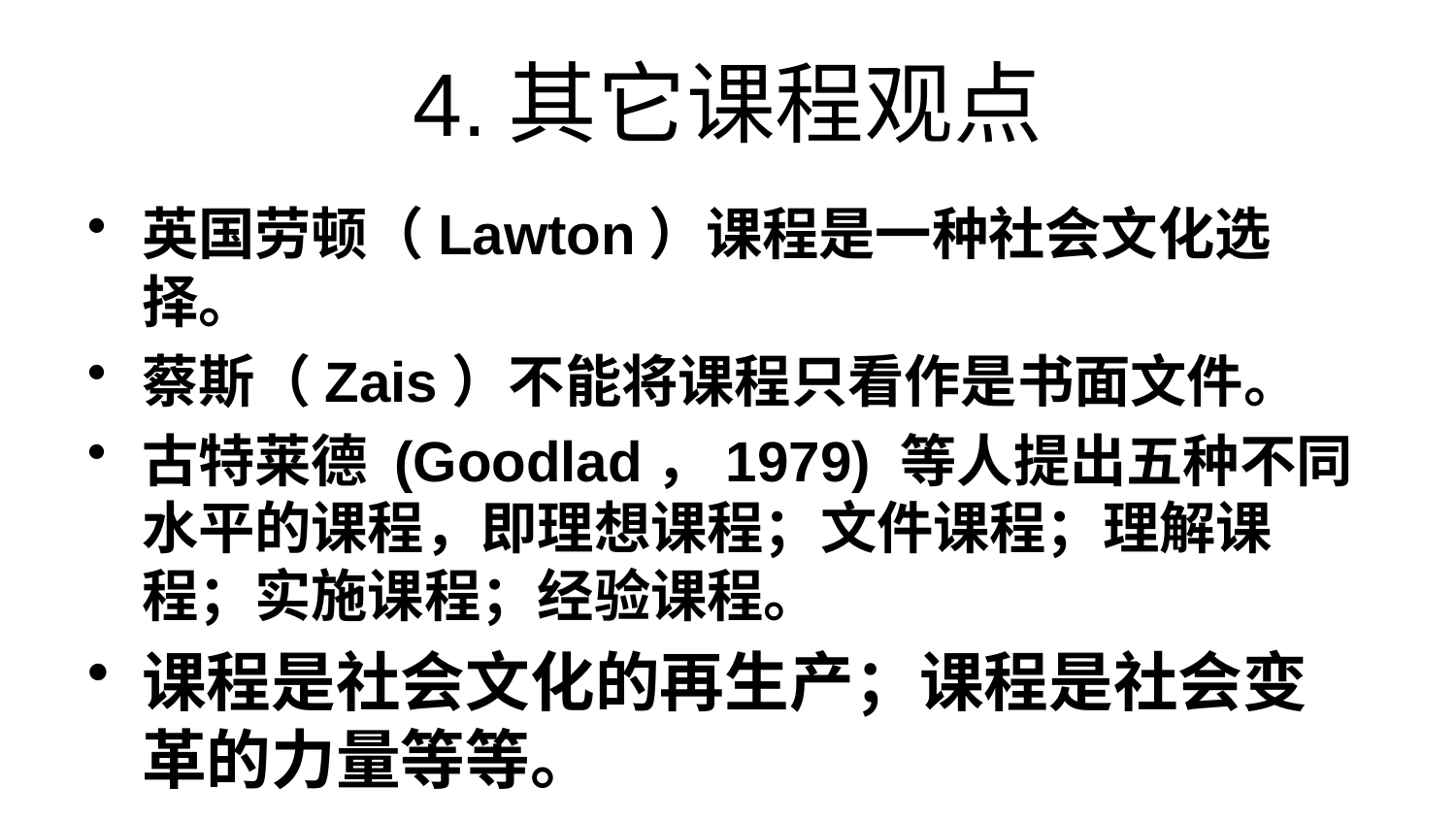

# 4.其它课程观点
英国劳顿（Lawton）课程是一种社会文化选择。
蔡斯（Zais）不能将课程只看作是书面文件。
古特莱德 (Goodlad，1979) 等人提出五种不同水平的课程，即理想课程；文件课程；理解课程；实施课程；经验课程。
课程是社会文化的再生产；课程是社会变革的力量等等。